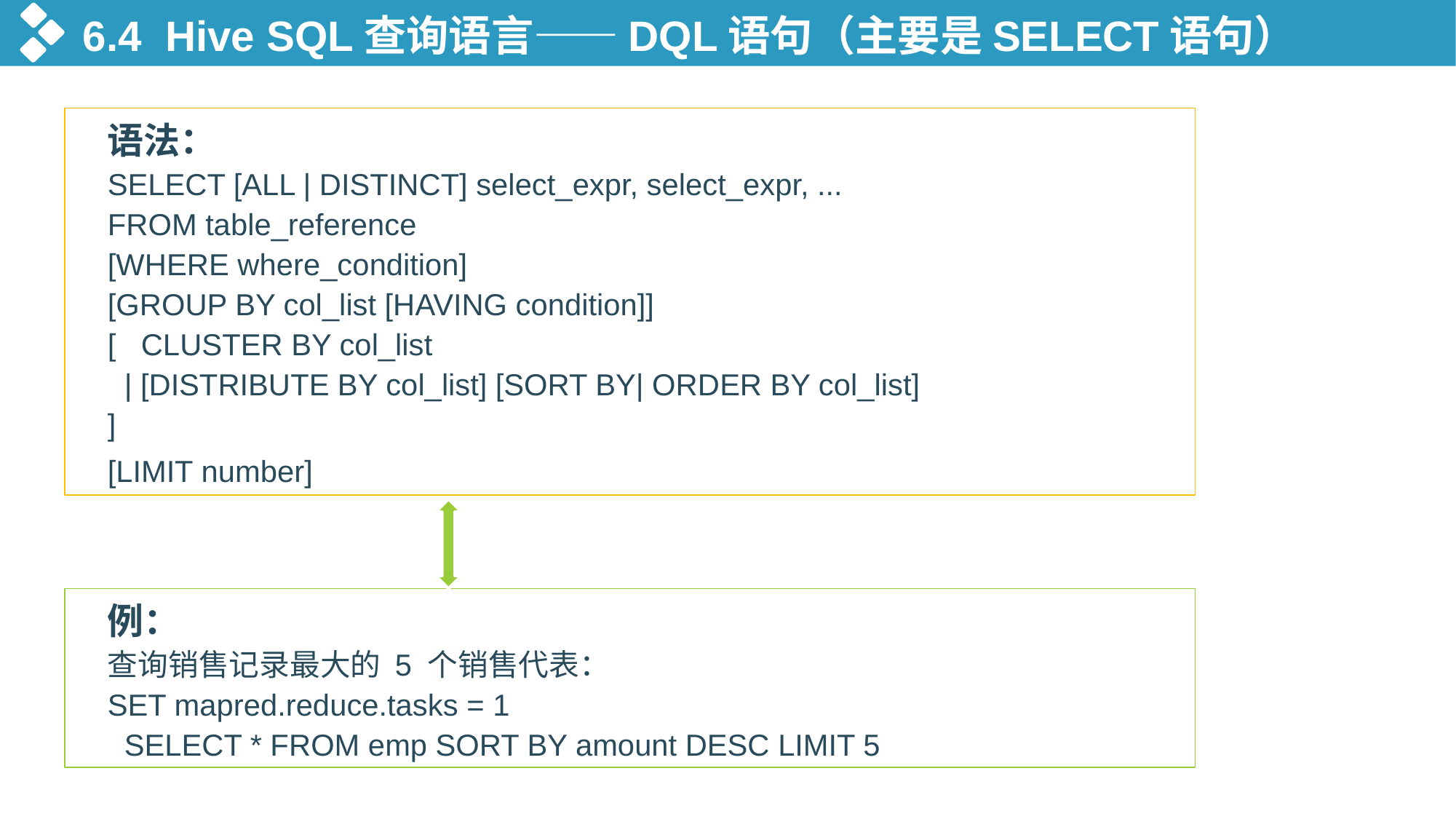

6.4  Hive SQL查询语言——DQL语句（主要是SELECT语句）
语法：
SELECT [ALL | DISTINCT] select_expr, select_expr, ...
FROM table_reference
[WHERE where_condition]
[GROUP BY col_list [HAVING condition]]
[   CLUSTER BY col_list
  | [DISTRIBUTE BY col_list] [SORT BY| ORDER BY col_list]
]
[LIMIT number]

例：
查询销售记录最大的 5 个销售代表：
SET mapred.reduce.tasks = 1
  SELECT * FROM emp SORT BY amount DESC LIMIT 5